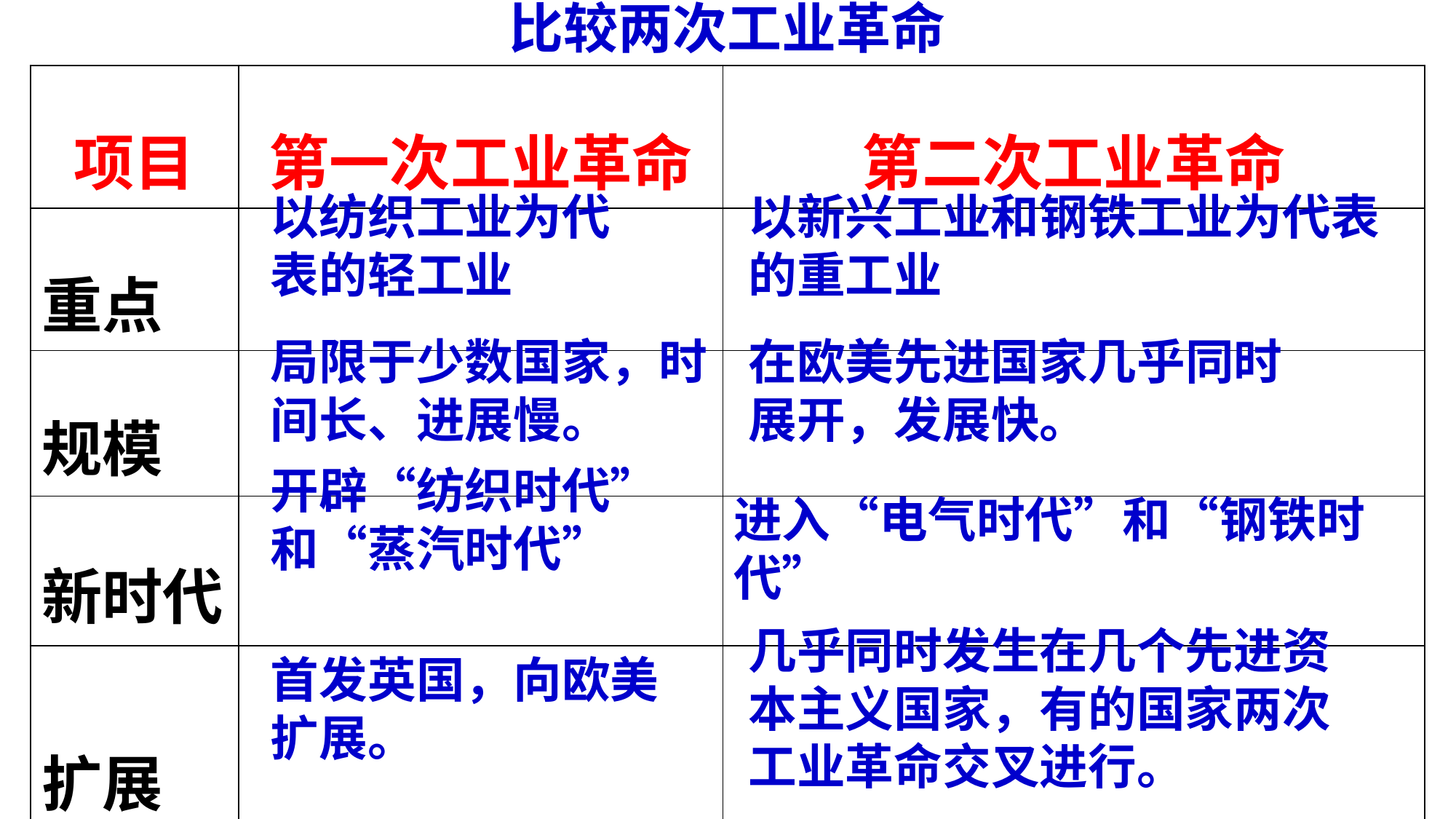

比较两次工业革命
| 项目 | 第一次工业革命 | 第二次工业革命 |
| --- | --- | --- |
| 重点 |  |  |
| 规模 |  |  |
| 新时代 |  |  |
| 扩展 |  |  |
以纺织工业为代表的轻工业
以新兴工业和钢铁工业为代表的重工业
局限于少数国家，时间长、进展慢。
在欧美先进国家几乎同时展开，发展快。
开辟“纺织时代”和“蒸汽时代”
进入“电气时代”和“钢铁时代”
几乎同时发生在几个先进资本主义国家，有的国家两次工业革命交叉进行。
首发英国，向欧美扩展。